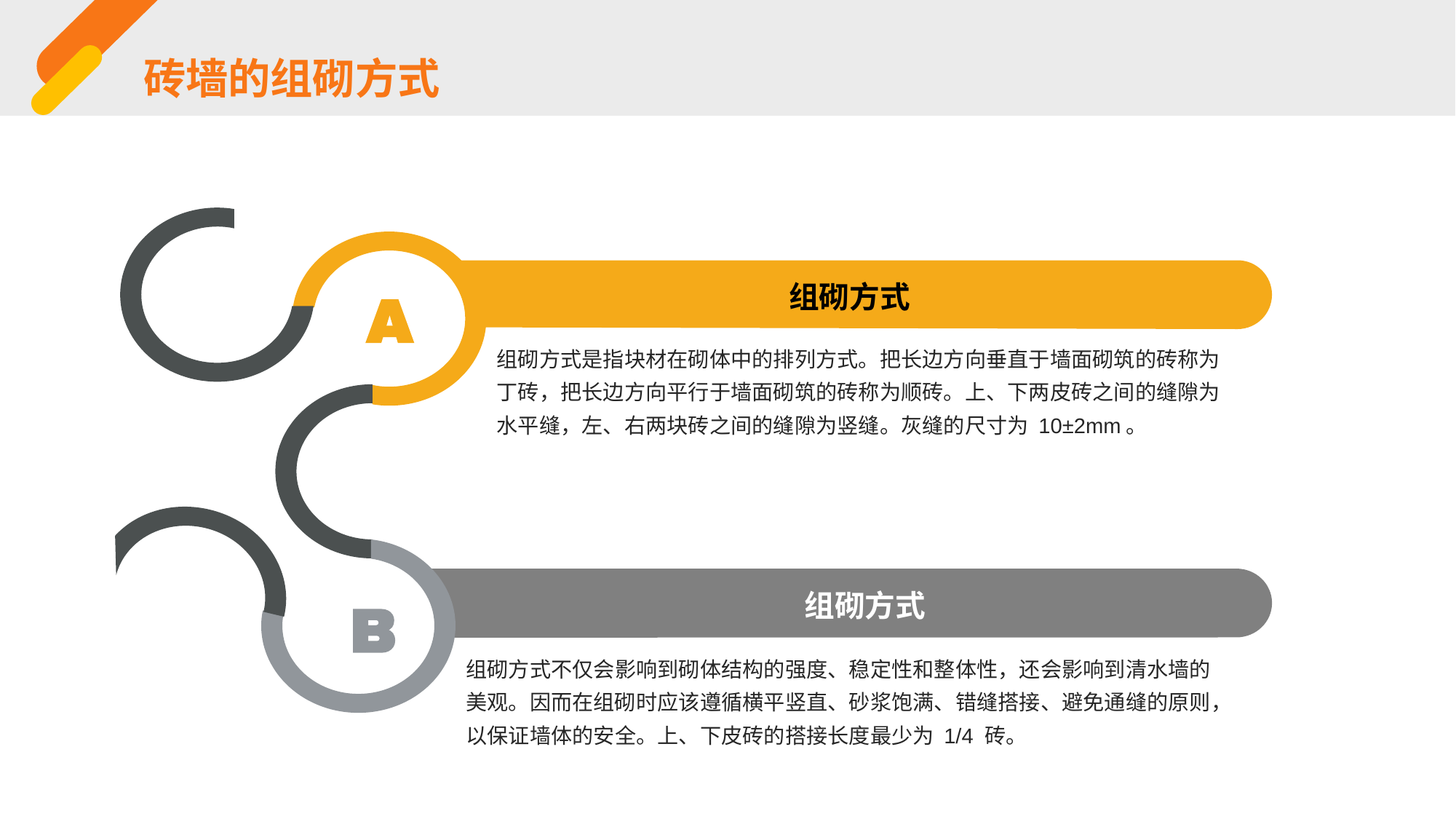

砖墙的组砌方式

组砌方式
A
组砌方式是指块材在砌体中的排列方式。把长边方向垂直于墙面砌筑的砖称为丁砖，把长边方向平行于墙面砌筑的砖称为顺砖。上、下两皮砖之间的缝隙为水平缝，左、右两块砖之间的缝隙为竖缝。灰缝的尺寸为 10±2mm。

组砌方式
B
组砌方式不仅会影响到砌体结构的强度、稳定性和整体性，还会影响到清水墙的
美观。因而在组砌时应该遵循横平竖直、砂浆饱满、错缝搭接、避免通缝的原则，以保证墙体的安全。上、下皮砖的搭接长度最少为 1/4 砖。